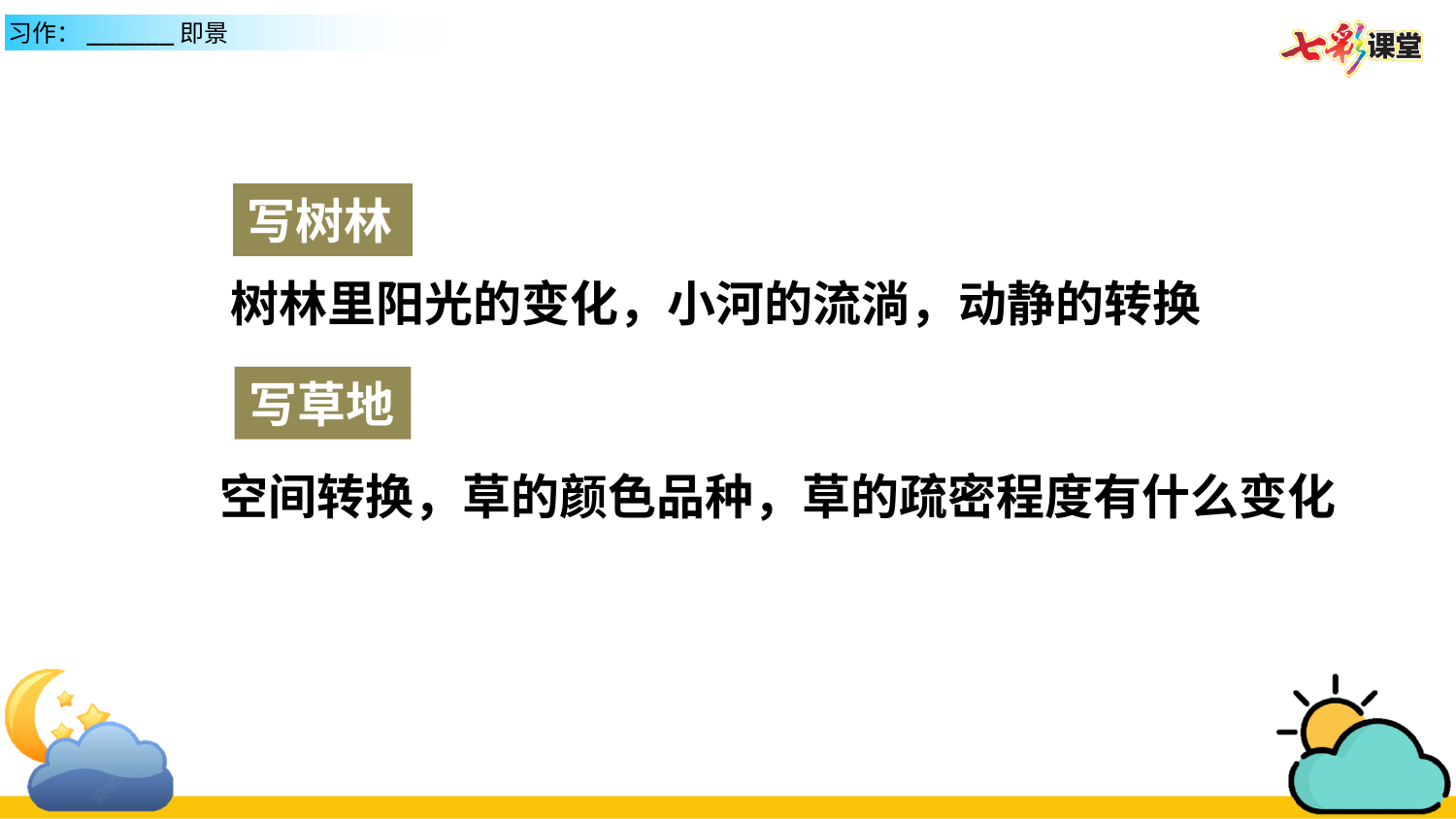

写树林
树林里阳光的变化，小河的流淌，动静的转换
写草地
空间转换，草的颜色品种，草的疏密程度有什么变化